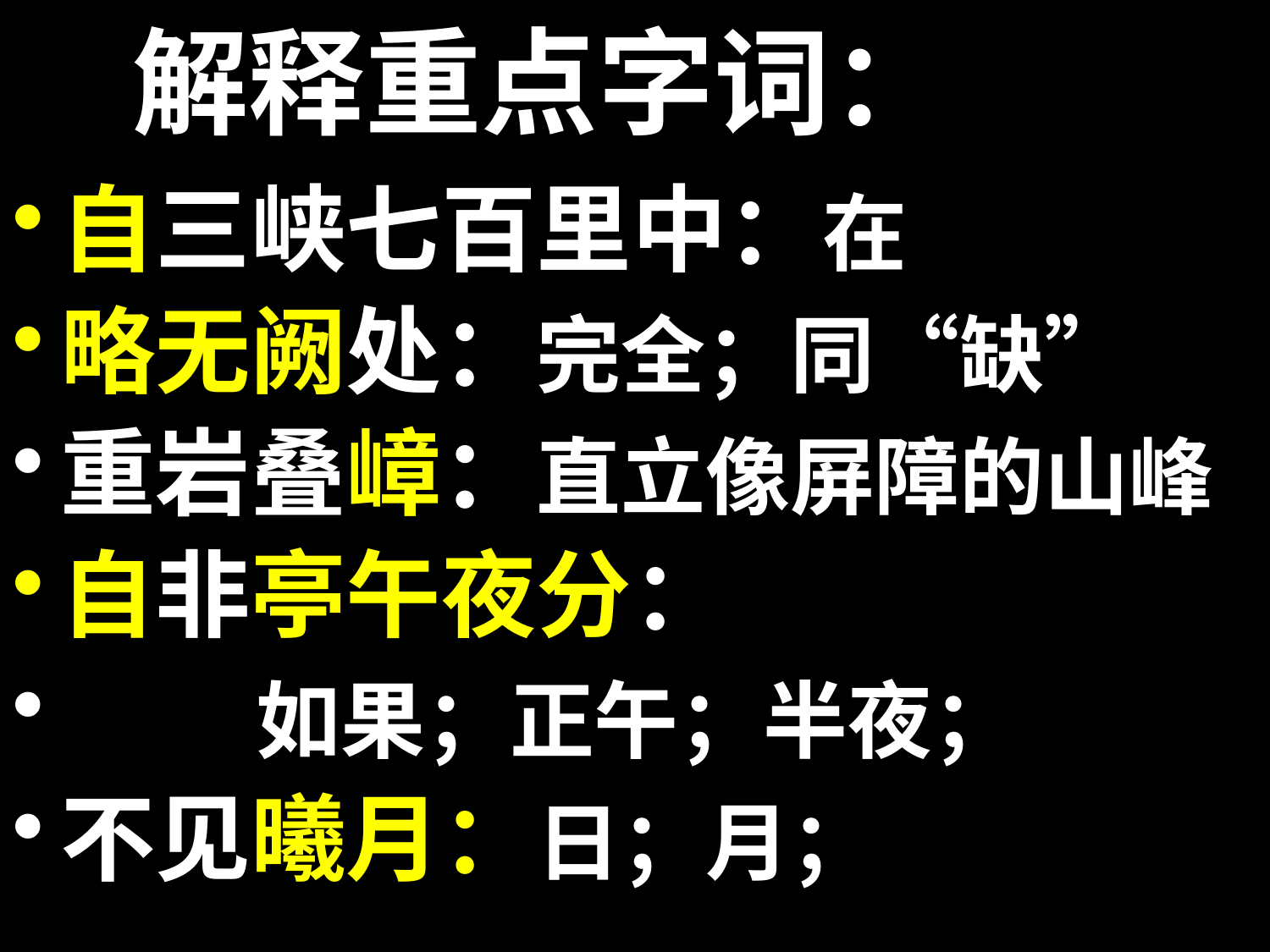

# 解释重点字词：
自三峡七百里中：在
略无阙处：完全；同“缺”
重岩叠嶂：直立像屏障的山峰
自非亭午夜分：
        如果；正午；半夜；
不见曦月：日；月；